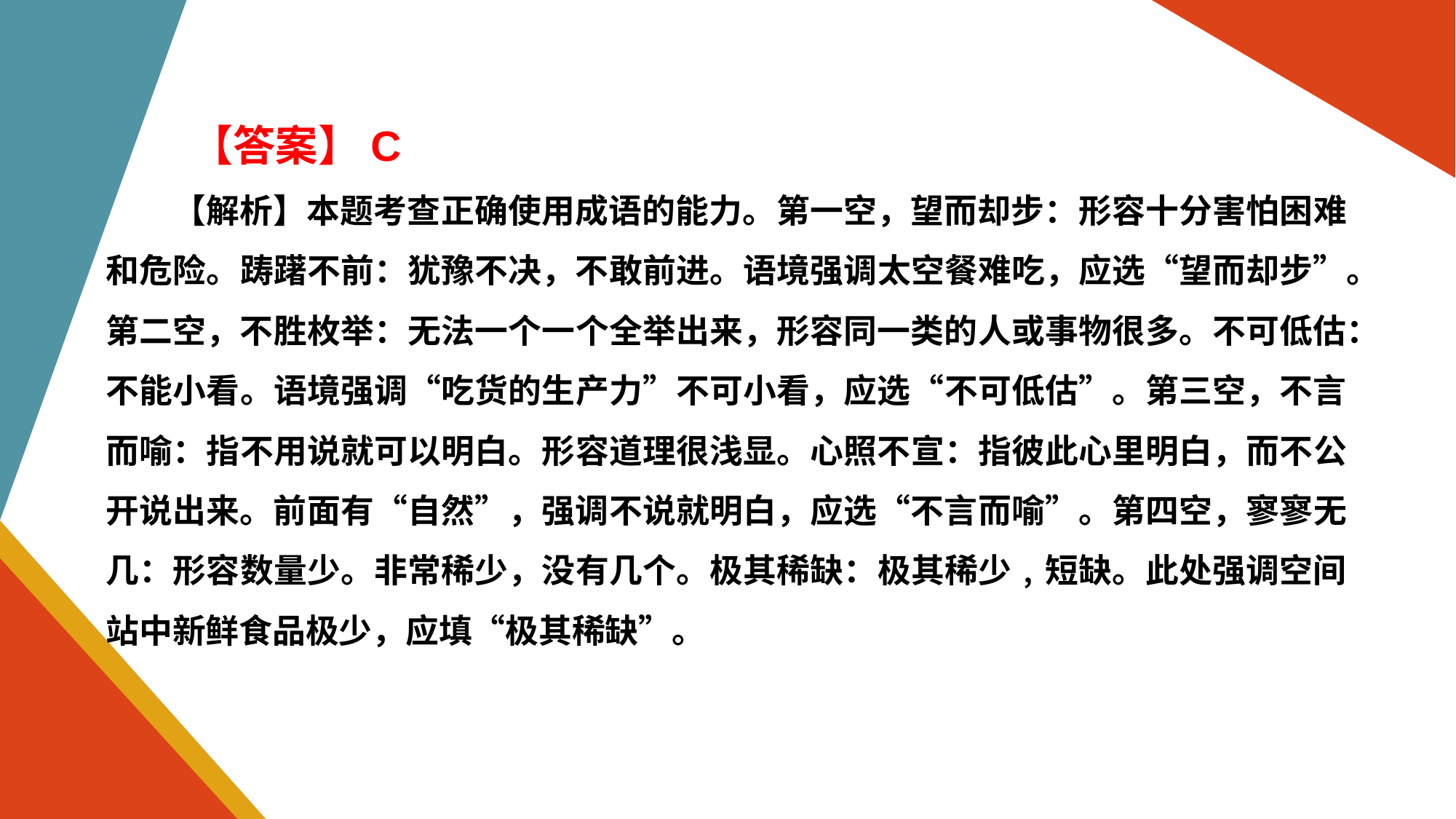

【答案】C
【解析】本题考查正确使用成语的能力。第一空，望而却步：形容十分害怕困难和危险。踌躇不前：犹豫不决，不敢前进。语境强调太空餐难吃，应选“望而却步”。第二空，不胜枚举：无法一个一个全举出来，形容同一类的人或事物很多。不可低估：不能小看。语境强调“吃货的生产力”不可小看，应选“不可低估”。第三空，不言而喻：指不用说就可以明白。形容道理很浅显。心照不宣：指彼此心里明白，而不公开说出来。前面有“自然”，强调不说就明白，应选“不言而喻”。第四空，寥寥无几：形容数量少。非常稀少，没有几个。极其稀缺：极其稀少﹐短缺。此处强调空间站中新鲜食品极少，应填“极其稀缺”。